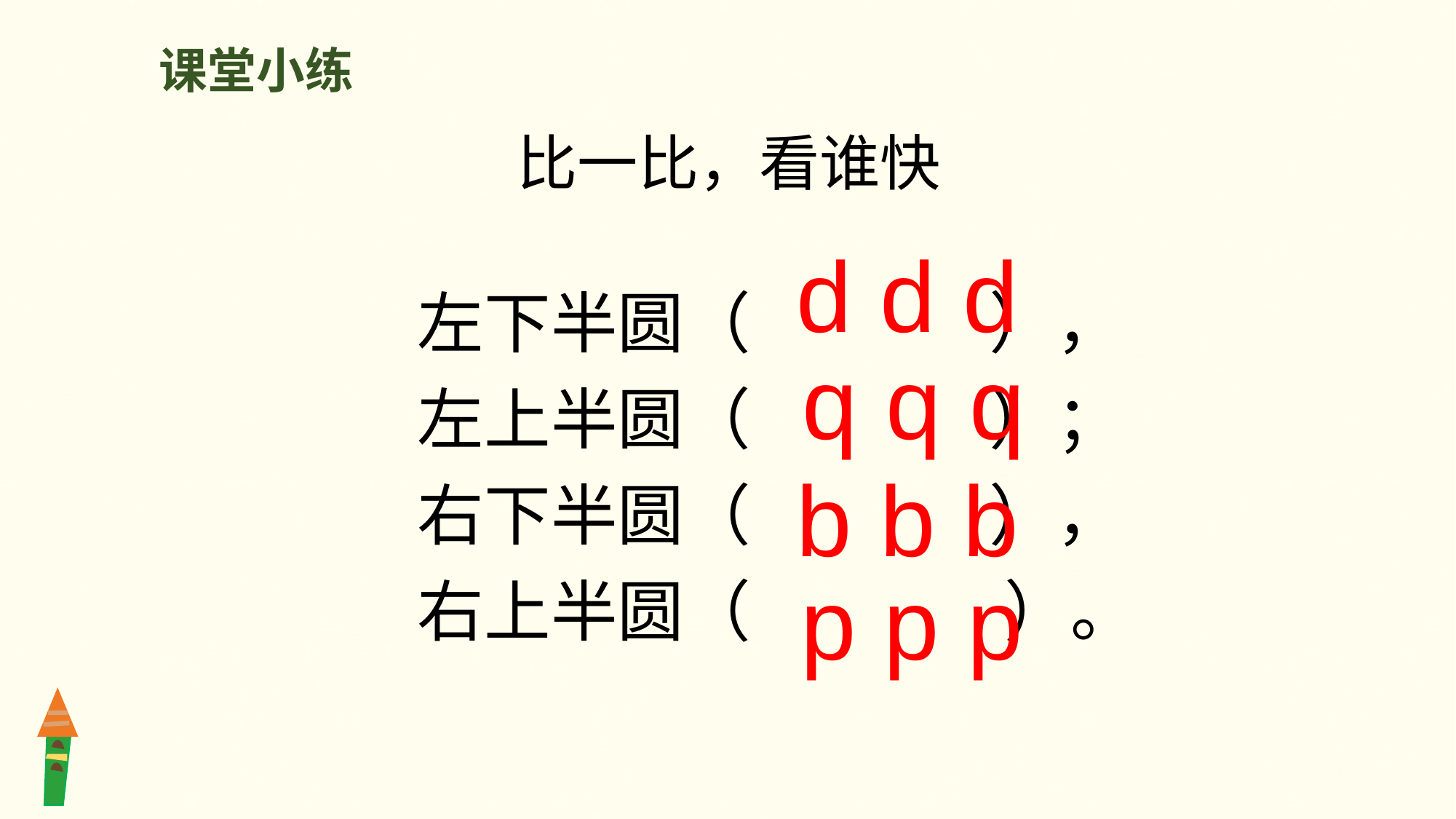

课堂小练
比一比，看谁快
d d d
左下半圆（                ），
左上半圆（                ）；
右下半圆（                ），
右上半圆（                 ）。
q q q
b b b
p p p